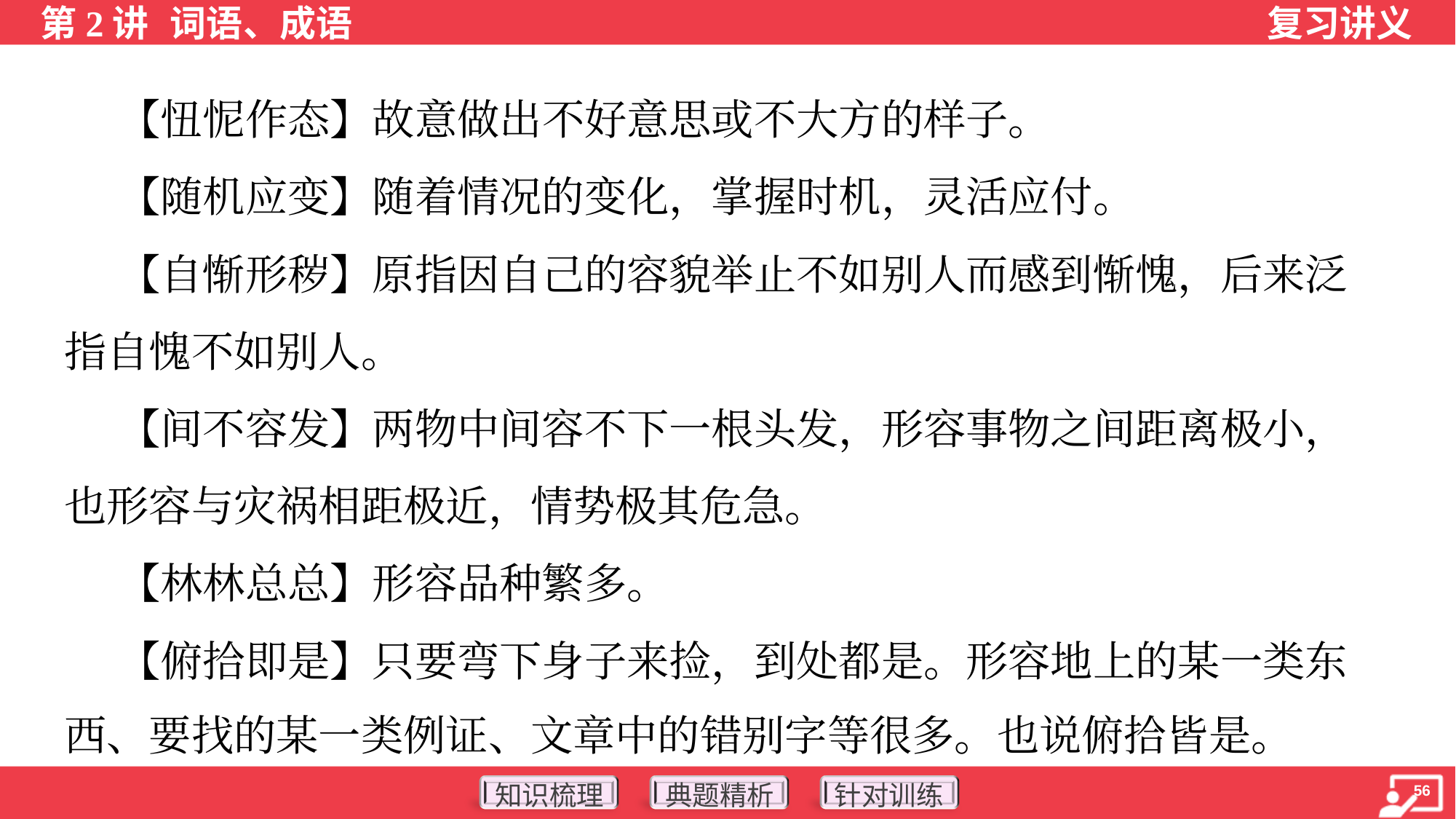

【忸怩作态】故意做出不好意思或不大方的样子。
    【随机应变】随着情况的变化，掌握时机，灵活应付。
    【自惭形秽】原指因自己的容貌举止不如别人而感到惭愧，后来泛
指自愧不如别人。
    【间不容发】两物中间容不下一根头发，形容事物之间距离极小，
也形容与灾祸相距极近，情势极其危急。
    【林林总总】形容品种繁多。
    【俯拾即是】只要弯下身子来捡，到处都是。形容地上的某一类东
西、要找的某一类例证、文章中的错别字等很多。也说俯拾皆是。